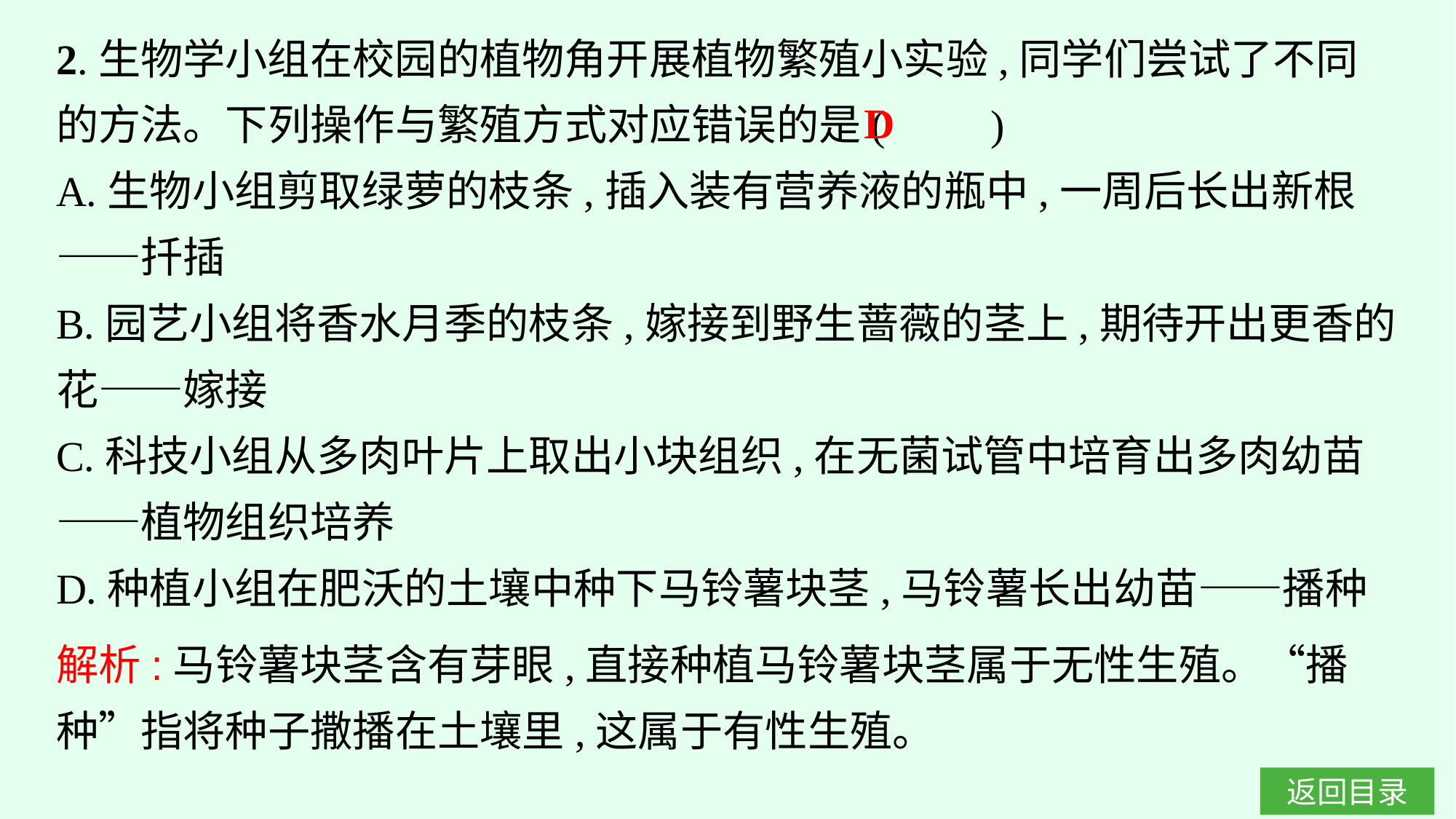

2.生物学小组在校园的植物角开展植物繁殖小实验,同学们尝试了不同的方法。下列操作与繁殖方式对应错误的是(　　)
A.生物小组剪取绿萝的枝条,插入装有营养液的瓶中,一周后长出新根——扦插
B.园艺小组将香水月季的枝条,嫁接到野生蔷薇的茎上,期待开出更香的花——嫁接
C.科技小组从多肉叶片上取出小块组织,在无菌试管中培育出多肉幼苗——植物组织培养
D.种植小组在肥沃的土壤中种下马铃薯块茎,马铃薯长出幼苗——播种
D
解析:马铃薯块茎含有芽眼,直接种植马铃薯块茎属于无性生殖。“播种”指将种子撒播在土壤里,这属于有性生殖。